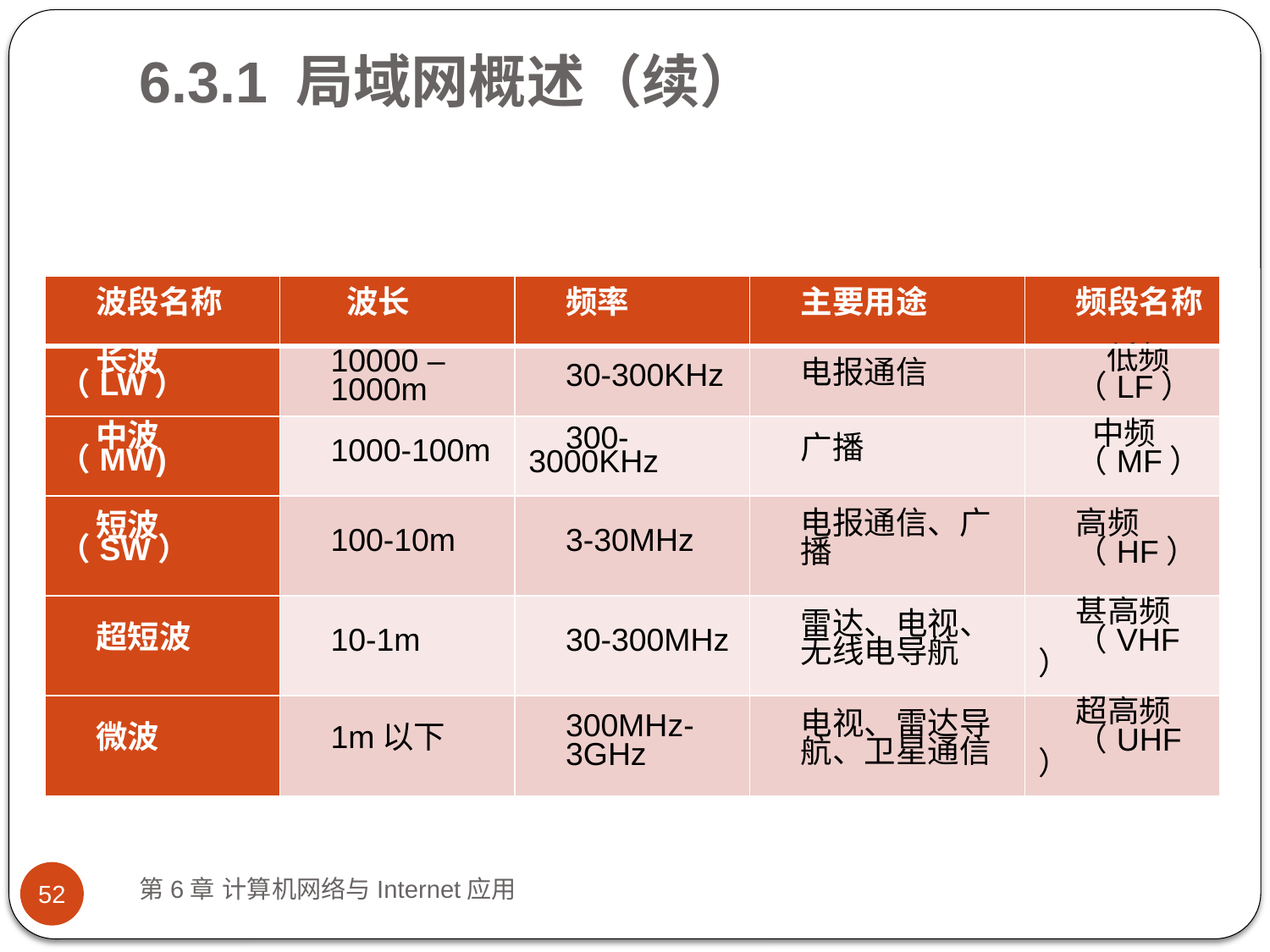

# 6.3.1 局域网概述（续）
| 波段名称 | 波长 | 频率 | 主要用途 | 频段名称 |
| --- | --- | --- | --- | --- |
| 长波（LW） | 10000 – 1000m | 30-300KHz | 电报通信 | 低频 （LF） |
| 中波（MW) | 1000-100m | 300-3000KHz | 广播 | 中频 （MF） |
| 短波（SW） | 100-10m | 3-30MHz | 电报通信、广 播 | 高频 （HF） |
| 超短波 | 10-1m | 30-300MHz | 雷达、电视、 无线电导航 | 甚高频 （VHF） |
| 微波 | 1m以下 | 300MHz- 3GHz | 电视、雷达导 航、卫星通信 | 超高频 （UHF） |
第6章 计算机网络与Internet应用
52